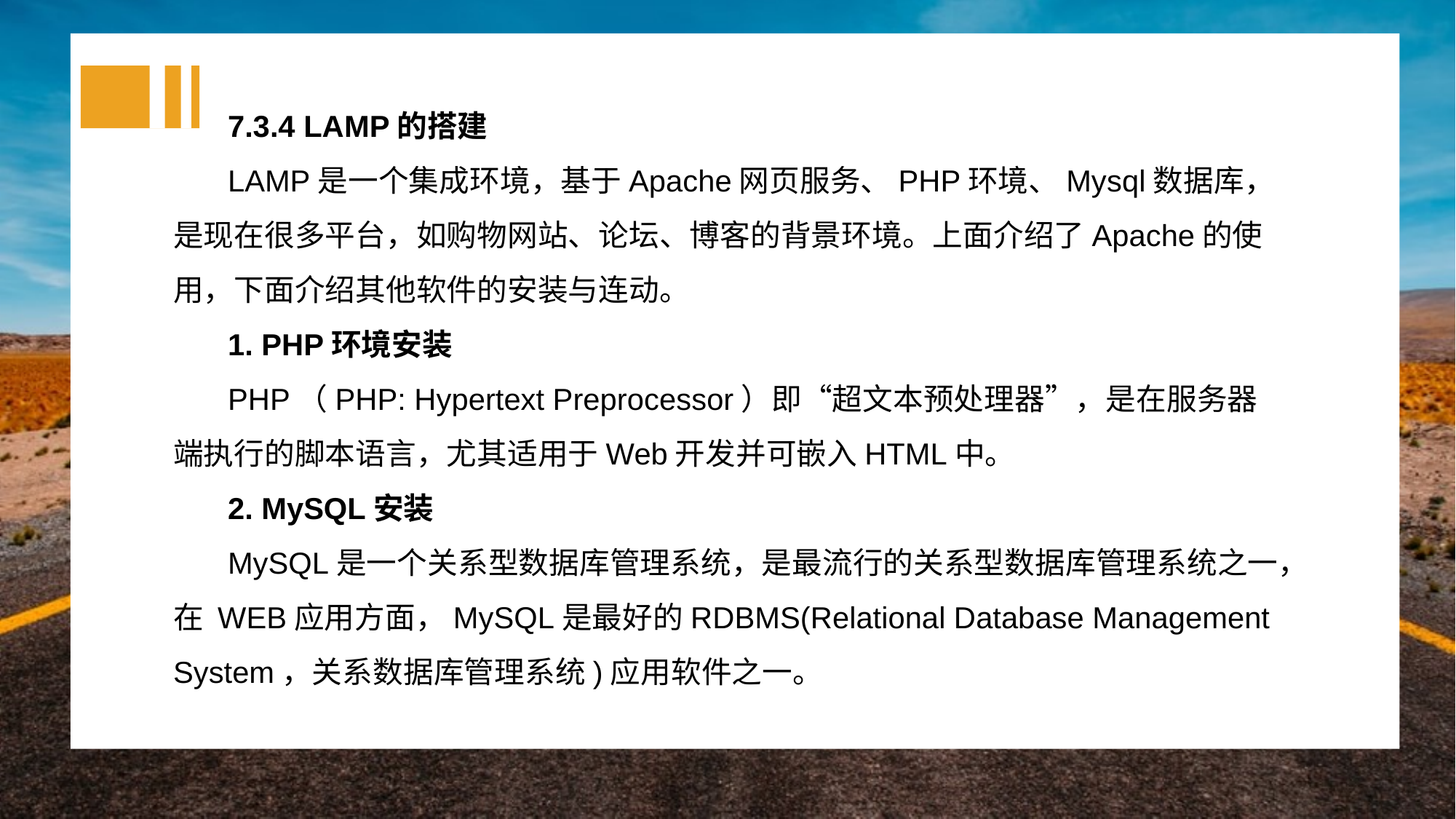

7.3.4 LAMP的搭建
LAMP是一个集成环境，基于Apache网页服务、PHP环境、Mysql数据库，是现在很多平台，如购物网站、论坛、博客的背景环境。上面介绍了Apache的使用，下面介绍其他软件的安装与连动。
1. PHP环境安装
PHP（PHP: Hypertext Preprocessor）即“超文本预处理器”，是在服务器端执行的脚本语言，尤其适用于Web开发并可嵌入HTML中。
2. MySQL安装
MySQL是一个关系型数据库管理系统，是最流行的关系型数据库管理系统之一，在 WEB应用方面，MySQL是最好的RDBMS(Relational Database Management System，关系数据库管理系统)应用软件之一。